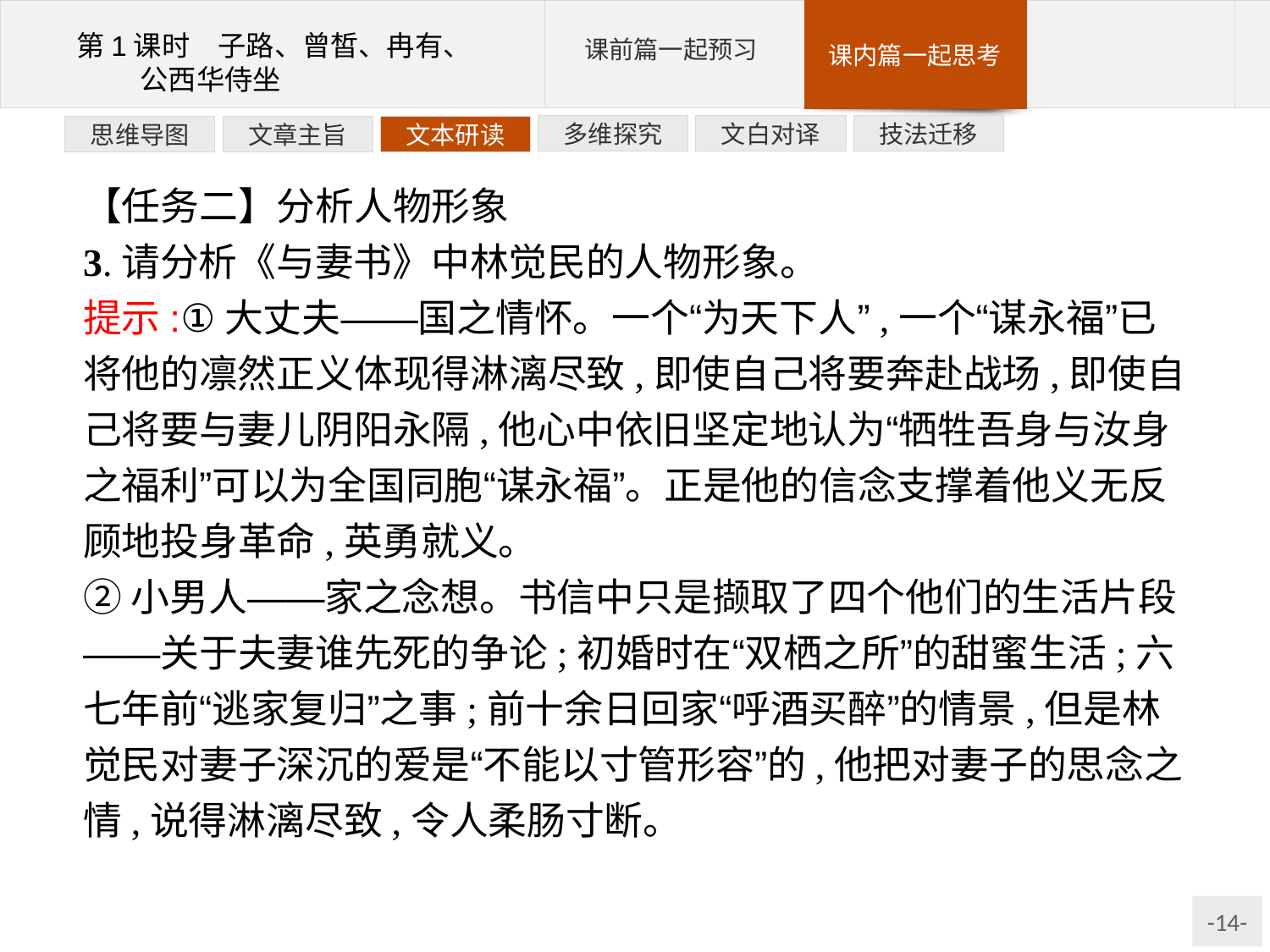

技法迁移
文白对译
多维探究
文本研读
文章主旨
思维导图
【任务二】分析人物形象
3.请分析《与妻书》中林觉民的人物形象。
提示:①大丈夫——国之情怀。一个“为天下人”,一个“谋永福”已将他的凛然正义体现得淋漓尽致,即使自己将要奔赴战场,即使自己将要与妻儿阴阳永隔,他心中依旧坚定地认为“牺牲吾身与汝身之福利”可以为全国同胞“谋永福”。正是他的信念支撑着他义无反顾地投身革命,英勇就义。
②小男人——家之念想。书信中只是撷取了四个他们的生活片段——关于夫妻谁先死的争论;初婚时在“双栖之所”的甜蜜生活;六七年前“逃家复归”之事;前十余日回家“呼酒买醉”的情景,但是林觉民对妻子深沉的爱是“不能以寸管形容”的,他把对妻子的思念之情,说得淋漓尽致,令人柔肠寸断。